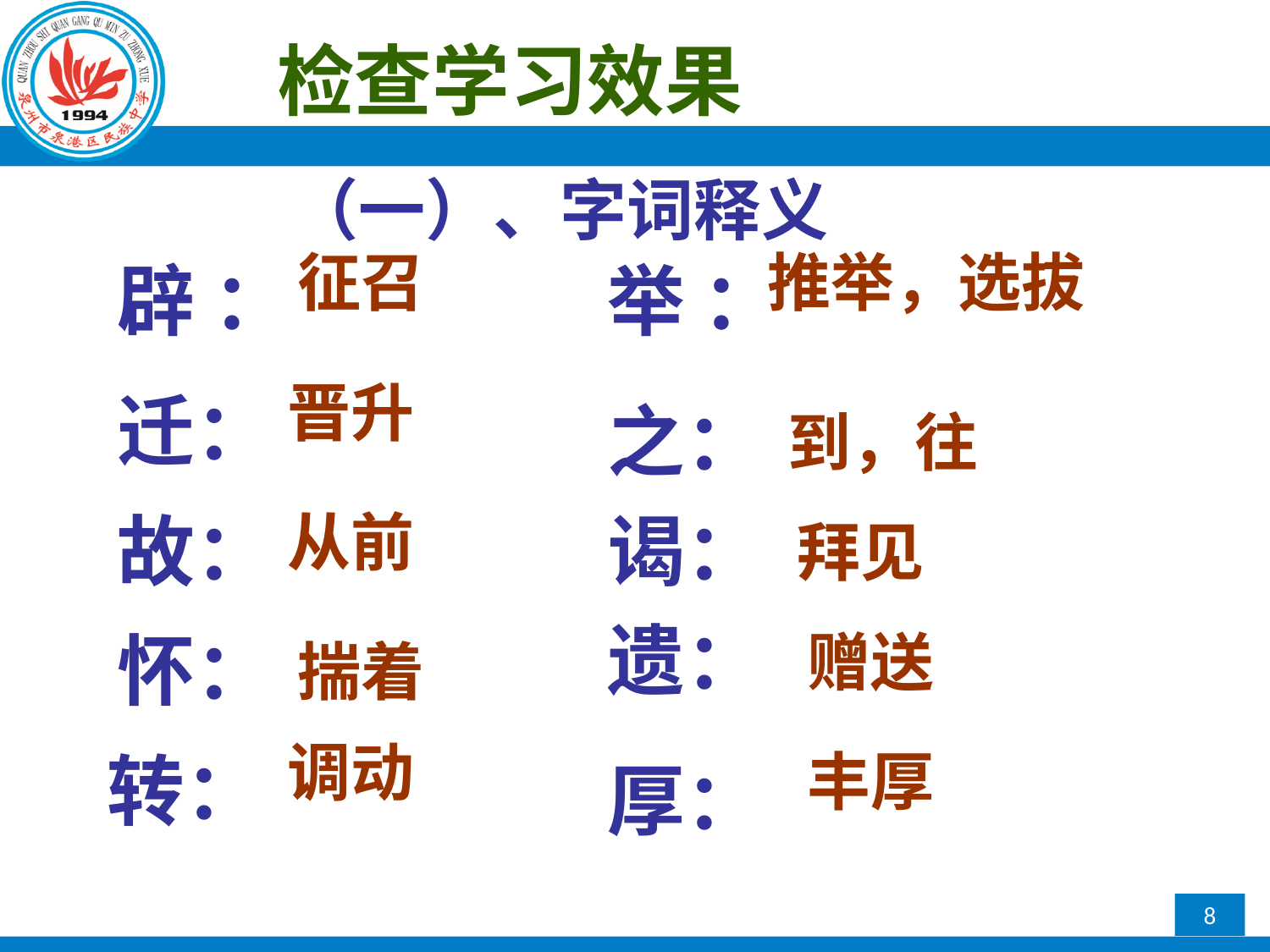

检查学习效果
（一）、字词释义
征召
推举，选拔
辟 ：
举 ：
晋升
迁：
之：
到，往
故：
从前
谒：
拜见
遗：
怀：
赠送
揣着
调动
转：
丰厚
厚：